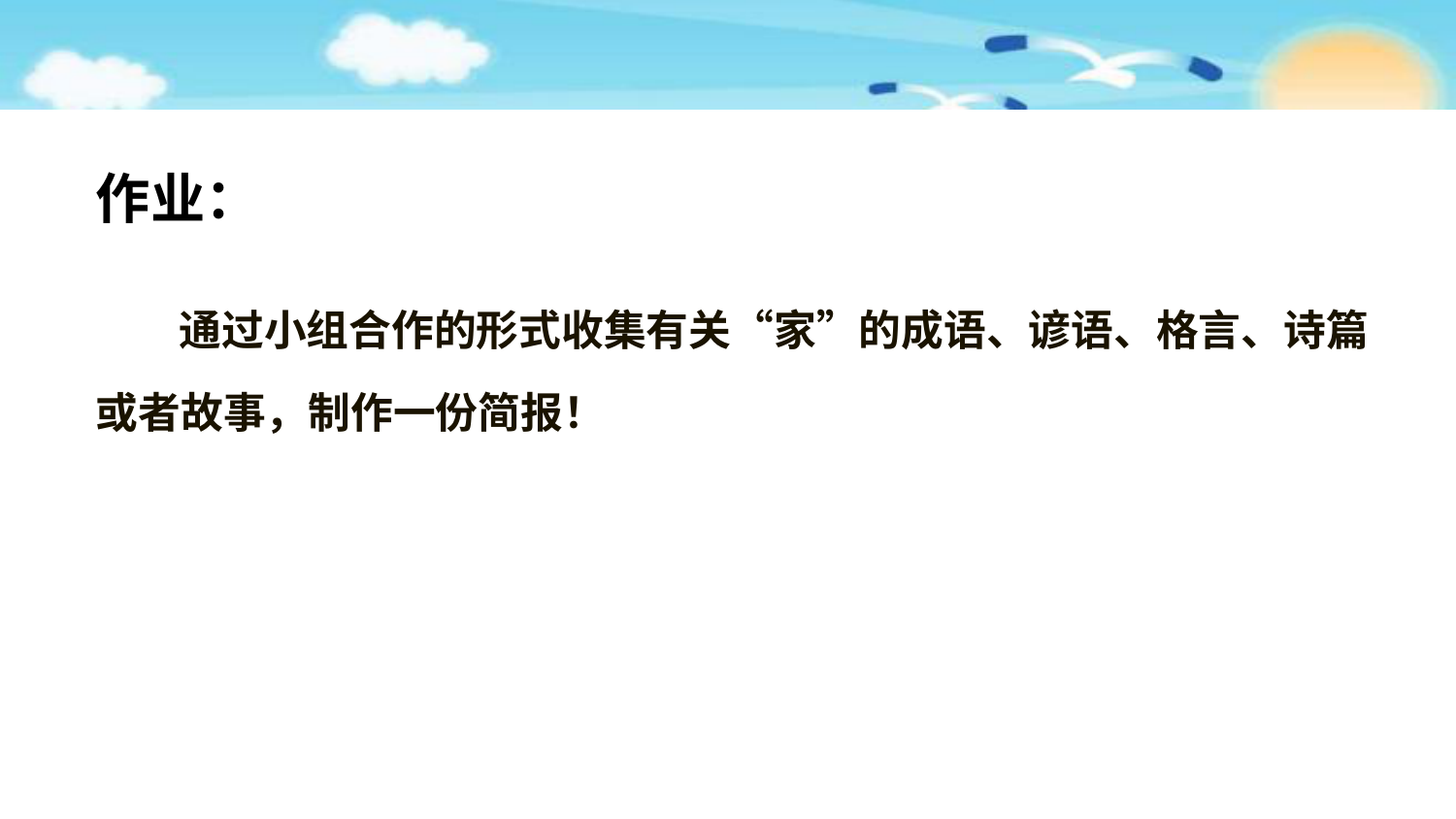

作业：
    通过小组合作的形式收集有关“家”的成语、谚语、格言、诗篇或者故事，制作一份简报！